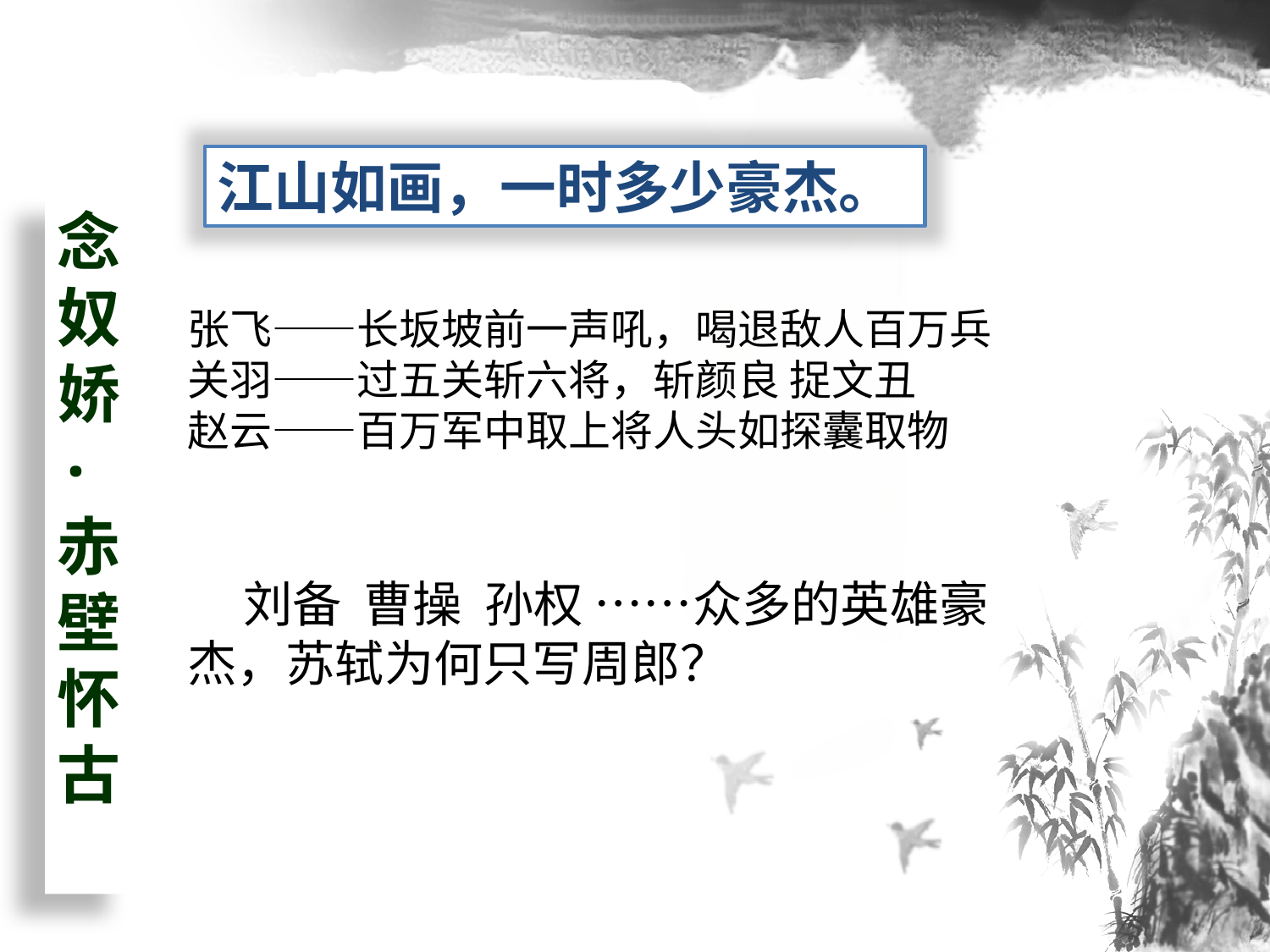

江山如画，一时多少豪杰。
念奴娇·赤壁怀古

张飞——长坂坡前一声吼，喝退敌人百万兵
关羽——过五关斩六将，斩颜良 捉文丑
赵云——百万军中取上将人头如探囊取物

    刘备  曹操  孙权 ……众多的英雄豪杰，苏轼为何只写周郎？